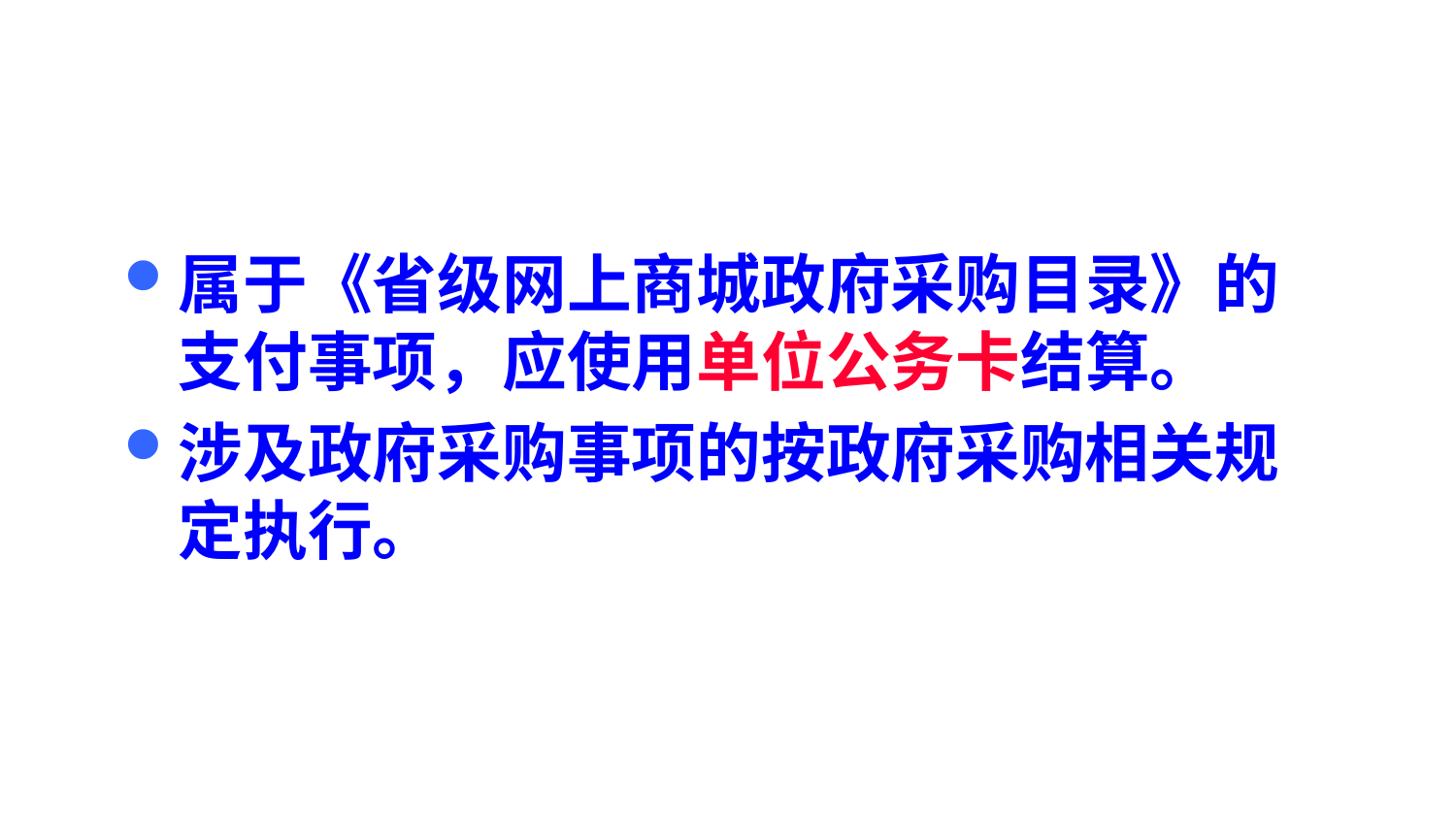

属于《省级网上商城政府采购目录》的支付事项，应使用单位公务卡结算。
涉及政府采购事项的按政府采购相关规定执行。